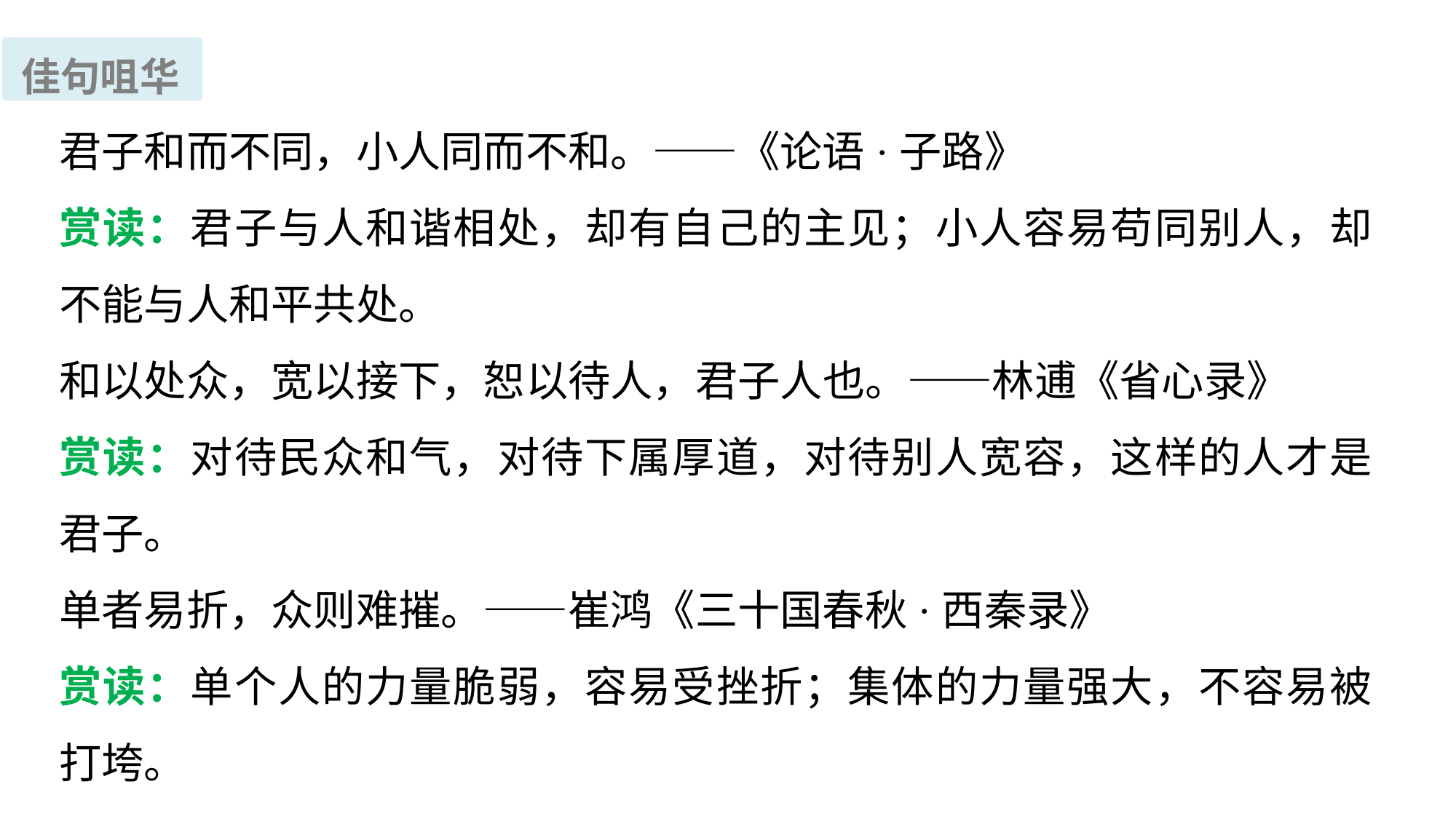

佳句咀华

君子和而不同，小人同而不和。——《论语·子路》
赏读：君子与人和谐相处，却有自己的主见；小人容易苟同别人，却不能与人和平共处。
和以处众，宽以接下，恕以待人，君子人也。——林逋《省心录》
赏读：对待民众和气，对待下属厚道，对待别人宽容，这样的人才是君子。
单者易折，众则难摧。——崔鸿《三十国春秋·西秦录》
赏读：单个人的力量脆弱，容易受挫折；集体的力量强大，不容易被打垮。